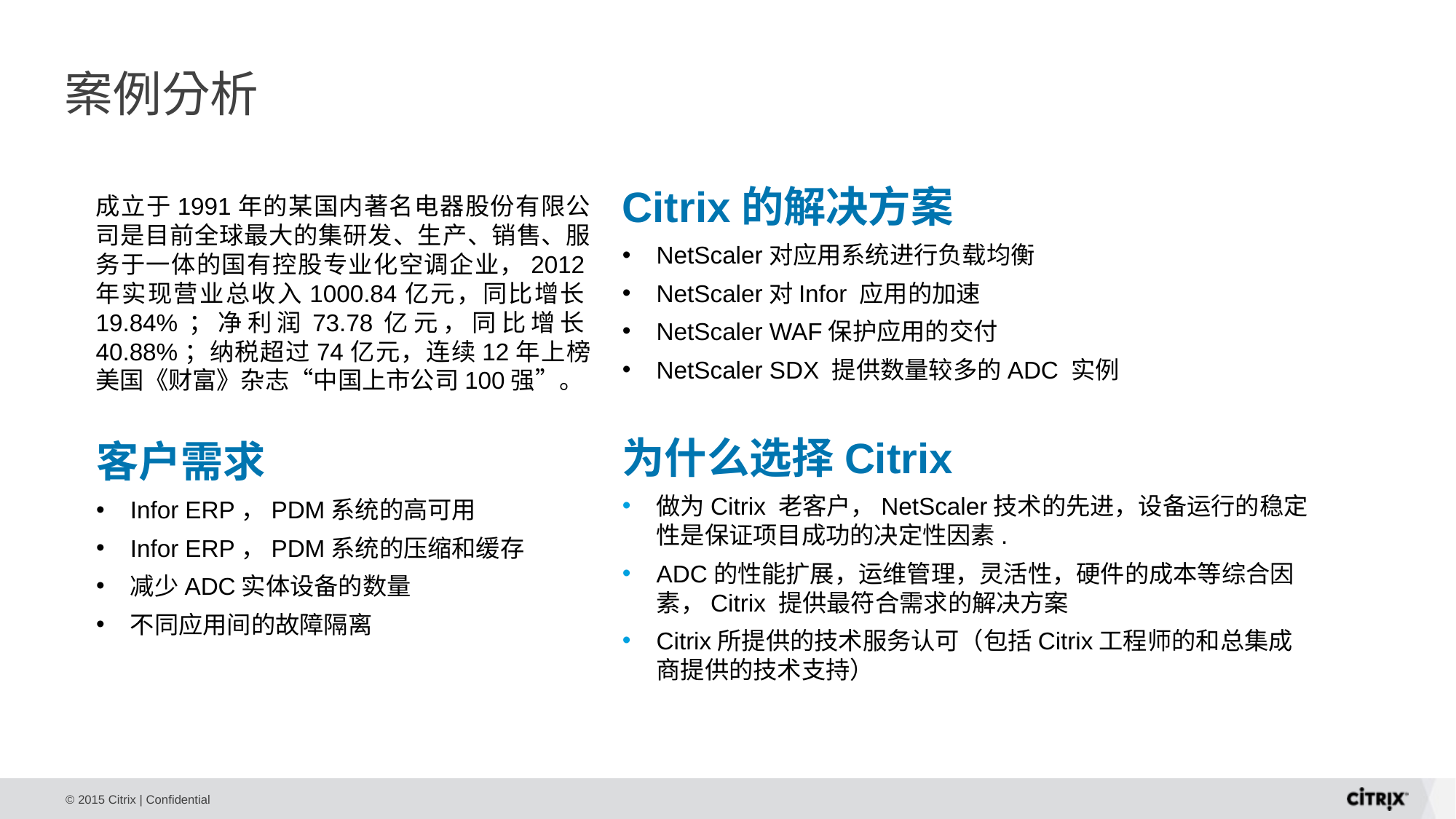

# 案例分析

Citrix的解决方案
NetScaler对应用系统进行负载均衡
NetScaler对Infor 应用的加速
NetScaler WAF保护应用的交付
NetScaler SDX 提供数量较多的ADC 实例

为什么选择Citrix
做为Citrix 老客户，NetScaler技术的先进，设备运行的稳定性是保证项目成功的决定性因素.
ADC的性能扩展，运维管理，灵活性，硬件的成本等综合因素，Citrix 提供最符合需求的解决方案
Citrix所提供的技术服务认可（包括Citrix工程师的和总集成商提供的技术支持）
成立于1991年的某国内著名电器股份有限公司是目前全球最大的集研发、生产、销售、服务于一体的国有控股专业化空调企业，2012年实现营业总收入1000.84亿元，同比增长19.84%；净利润73.78亿元，同比增长40.88%；纳税超过74亿元，连续12年上榜美国《财富》杂志“中国上市公司100强”。
客户需求
Infor ERP，PDM系统的高可用
Infor ERP，PDM系统的压缩和缓存
减少ADC实体设备的数量
不同应用间的故障隔离